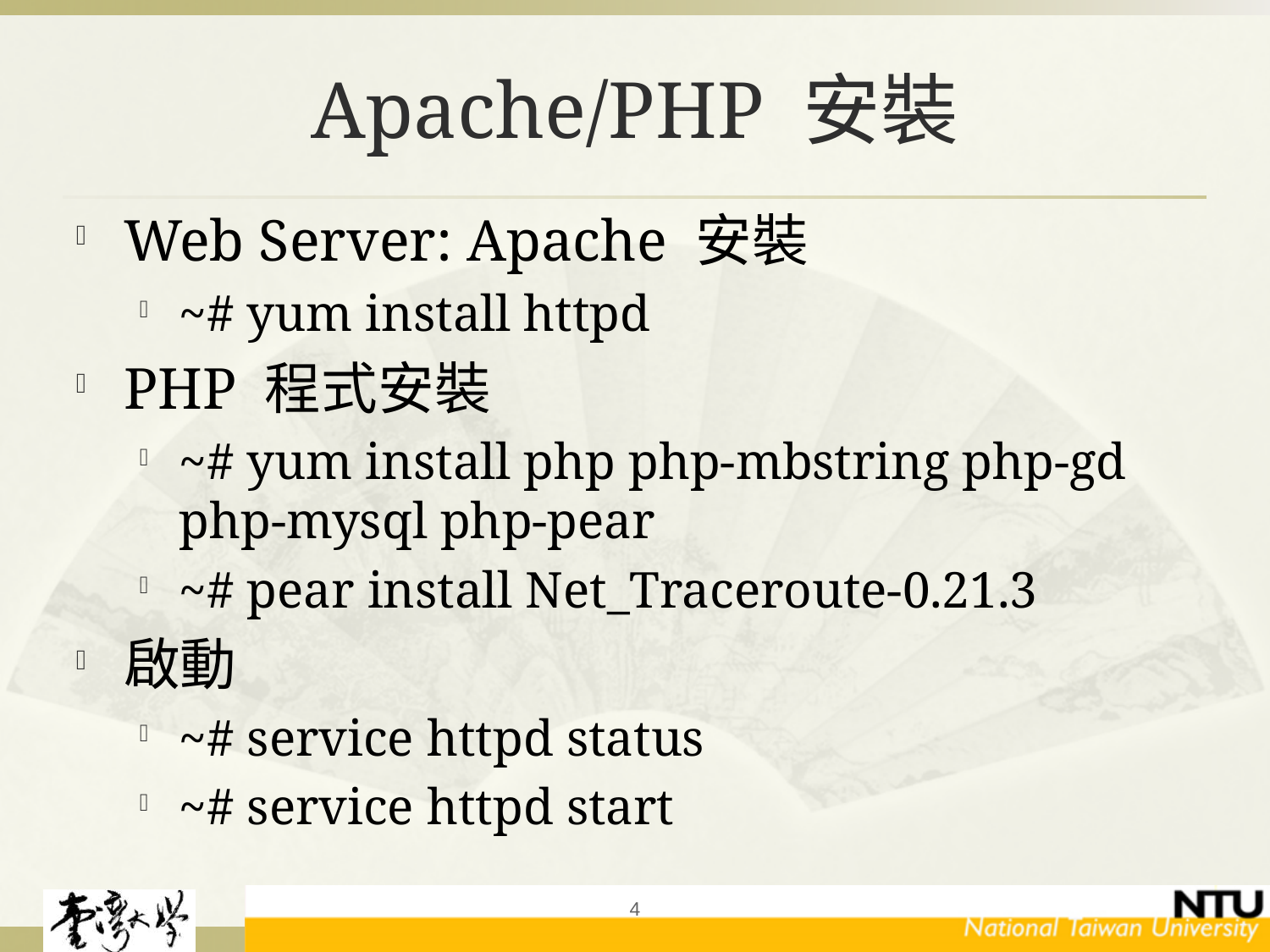

# Apache/PHP 安裝
Web Server: Apache 安裝
~# yum install httpd
PHP 程式安裝
~# yum install php php-mbstring php-gd php-mysql php-pear
~# pear install Net_Traceroute-0.21.3
啟動
~# service httpd status
~# service httpd start

4